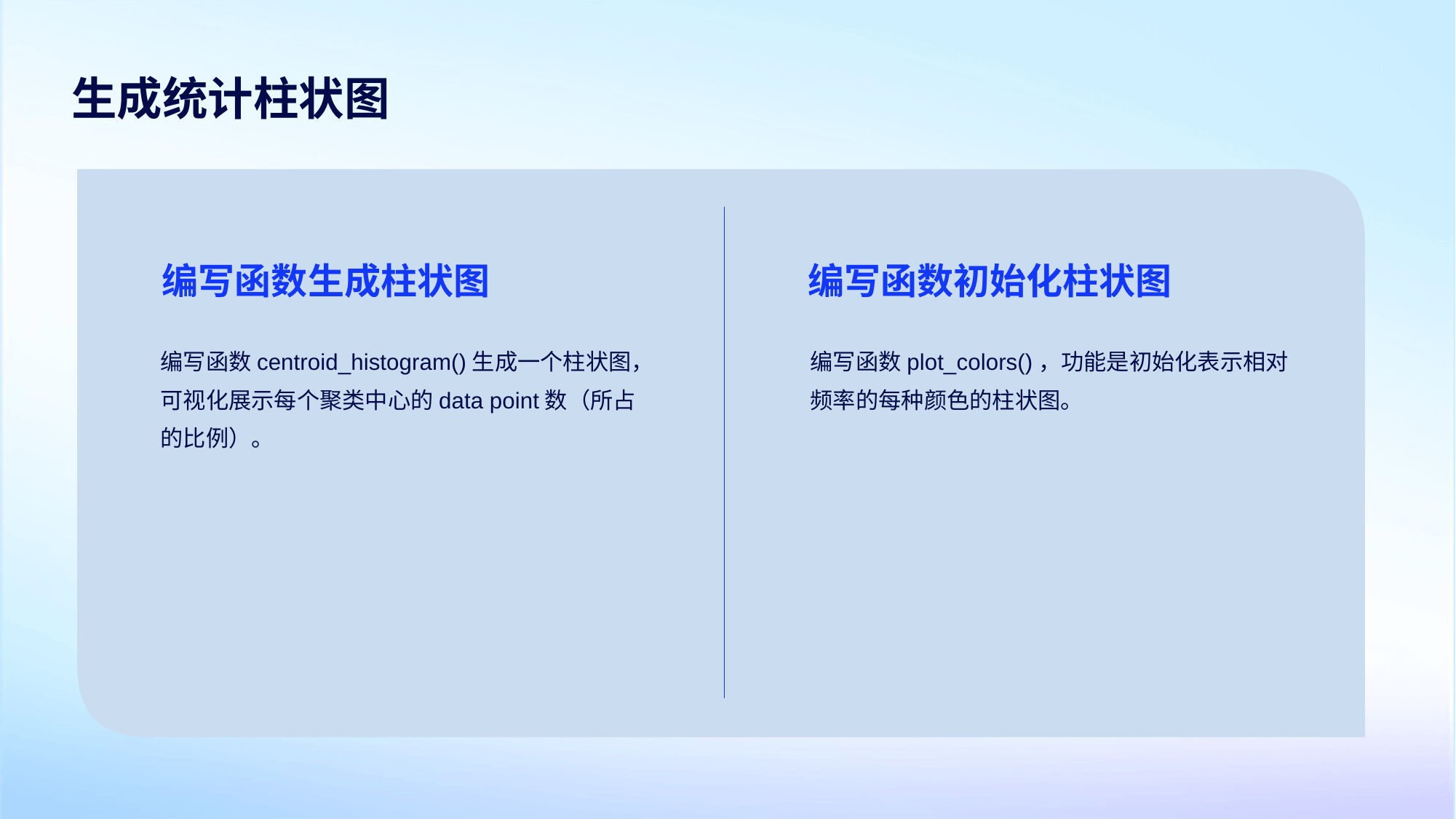

生成统计柱状图

编写函数生成柱状图
编写函数初始化柱状图
编写函数centroid_histogram()生成一个柱状图，可视化展示每个聚类中心的data point数（所占的比例）。
编写函数plot_colors()，功能是初始化表示相对频率的每种颜色的柱状图。